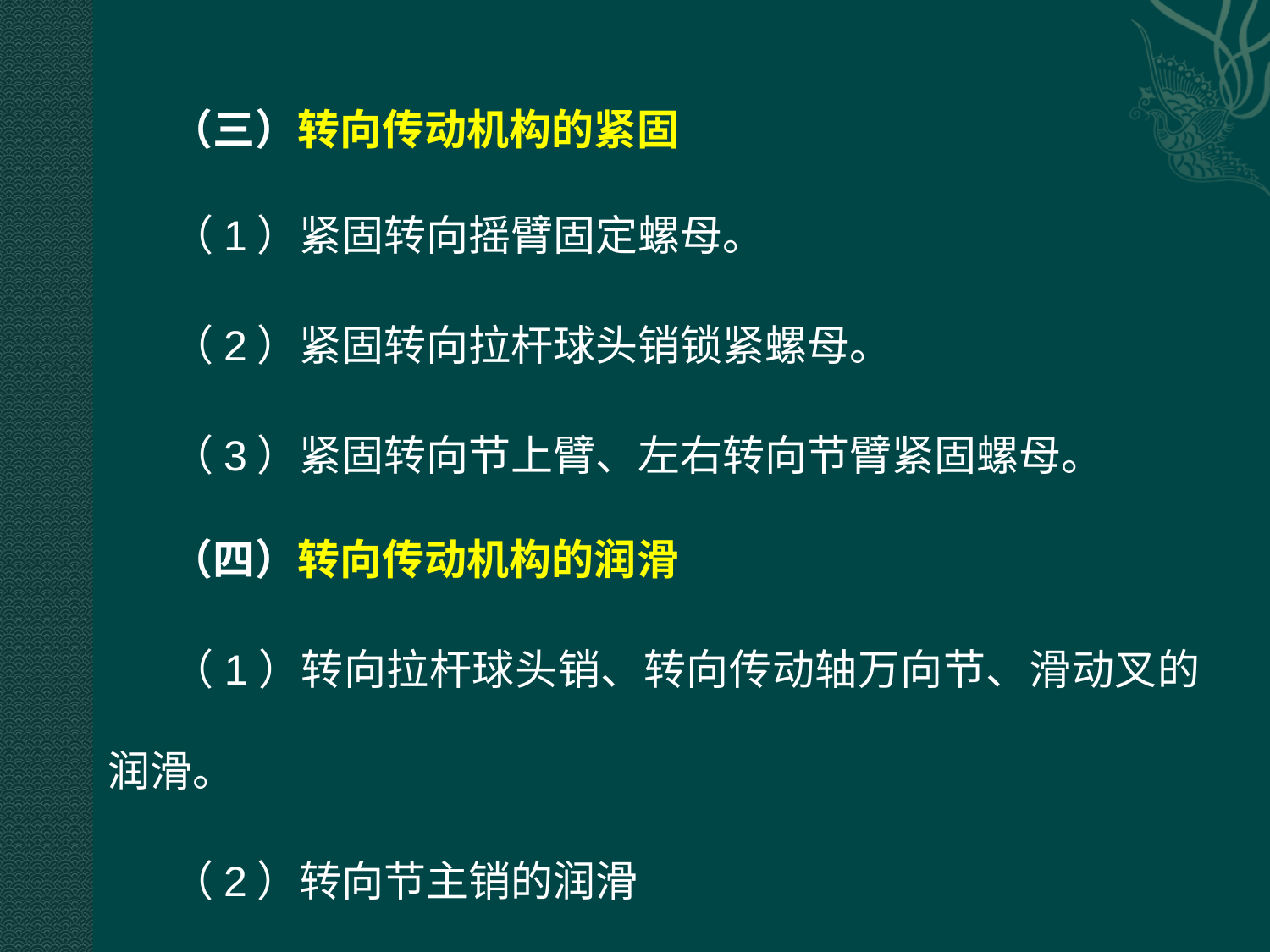

（三）转向传动机构的紧固
（1）紧固转向摇臂固定螺母。
（2）紧固转向拉杆球头销锁紧螺母。
（3）紧固转向节上臂、左右转向节臂紧固螺母。
（四）转向传动机构的润滑
（1）转向拉杆球头销、转向传动轴万向节、滑动叉的润滑。
（2）转向节主销的润滑